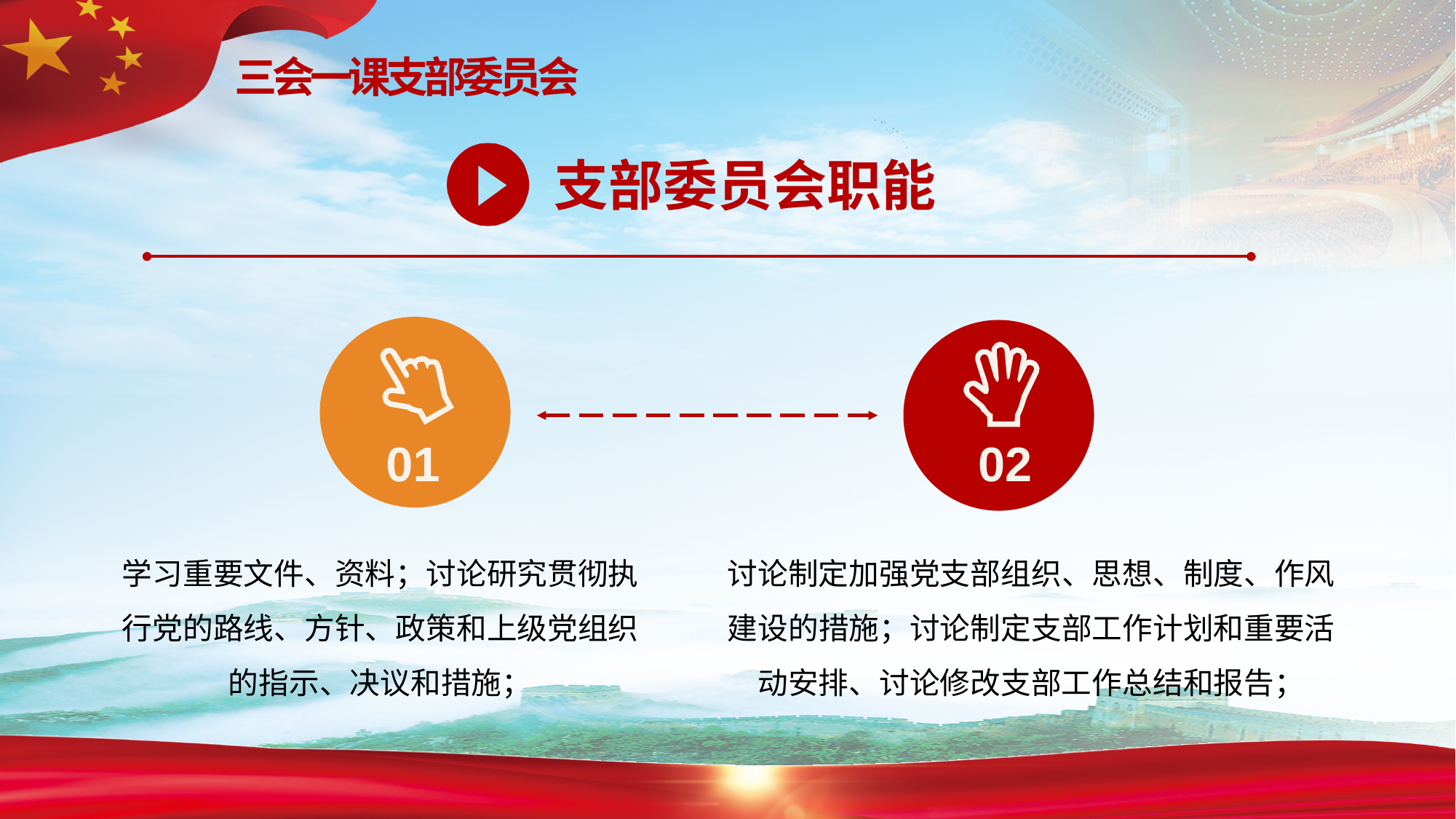

三会一课支部委员会

支部委员会职能

01
02
学习重要文件、资料；讨论研究贯彻执行党的路线、方针、政策和上级党组织的指示、决议和措施；
讨论制定加强党支部组织、思想、制度、作风建设的措施；讨论制定支部工作计划和重要活动安排、讨论修改支部工作总结和报告；